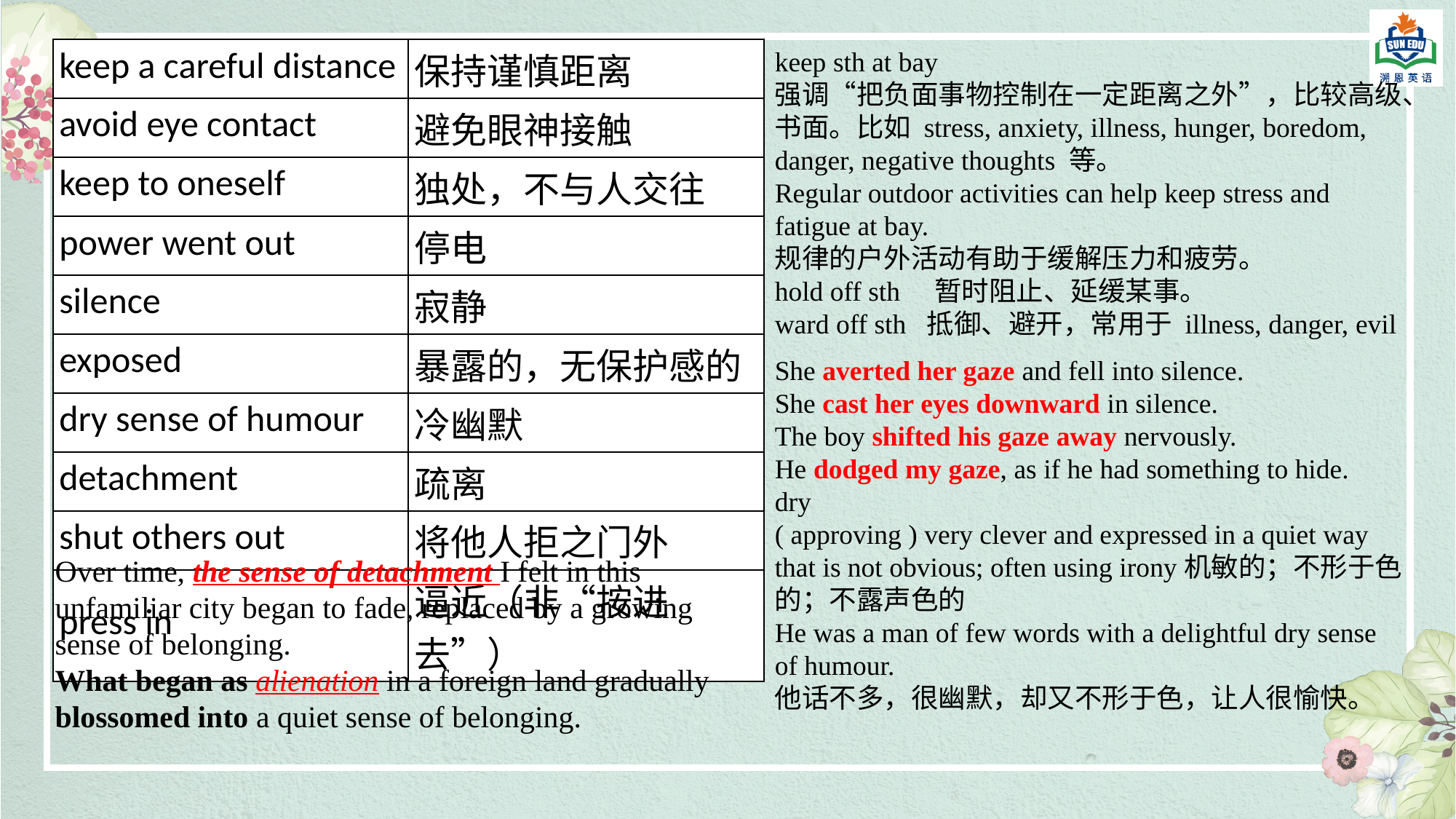

| keep a careful distance | 保持谨慎距离 |
| --- | --- |
| avoid eye contact | 避免眼神接触 |
| keep to oneself | 独处，不与人交往 |
| power went out | 停电 |
| silence | 寂静 |
| exposed | 暴露的，无保护感的 |
| dry sense of humour | 冷幽默 |
| detachment | 疏离 |
| shut others out | 将他人拒之门外 |
| press in | 逼近（非“按进去”） |
keep sth at bay
强调“把负面事物控制在一定距离之外”，比较高级、书面。比如 stress, anxiety, illness, hunger, boredom, danger, negative thoughts 等。
Regular outdoor activities can help keep stress and fatigue at bay.
规律的户外活动有助于缓解压力和疲劳。
hold off sth    暂时阻止、延缓某事。
ward off sth  抵御、避开，常用于 illness, danger, evil
She averted her gaze and fell into silence.
She cast her eyes downward in silence.
The boy shifted his gaze away nervously.
He dodged my gaze, as if he had something to hide.
dry
( approving ) very clever and expressed in a quiet way that is not obvious; often using irony机敏的；不形于色的；不露声色的
He was a man of few words with a delightful dry sense of humour.
他话不多，很幽默，却又不形于色，让人很愉快。
Over time, the sense of detachment I felt in this unfamiliar city began to fade, replaced by a growing sense of belonging.
What began as alienation in a foreign land gradually blossomed into a quiet sense of belonging.